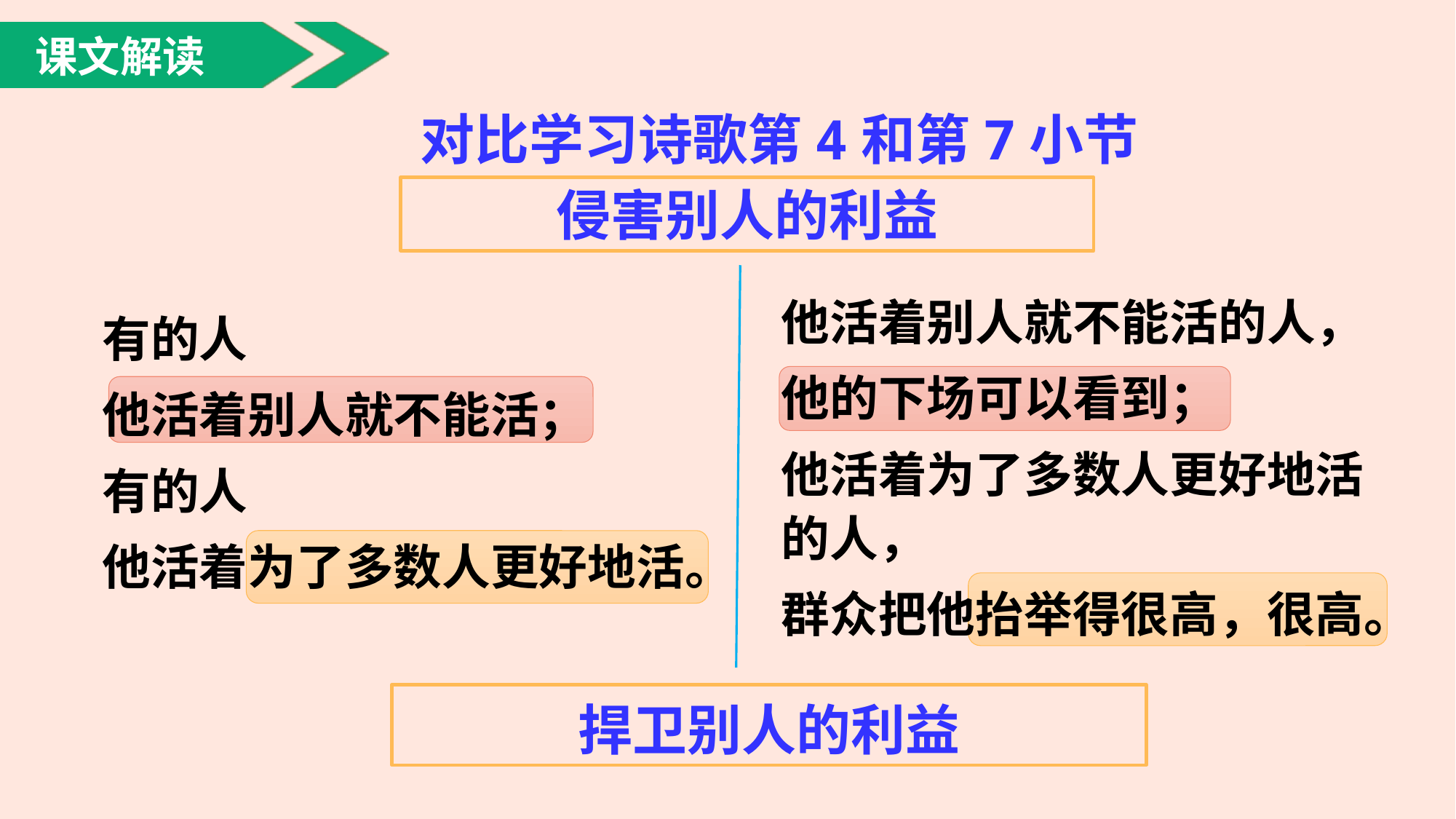

课文解读
对比学习诗歌第4和第7小节
侵害别人的利益
他活着别人就不能活的人，
他的下场可以看到；
他活着为了多数人更好地活的人，
群众把他抬举得很高，很高。
有的人
他活着别人就不能活；
有的人
他活着为了多数人更好地活。

捍卫别人的利益